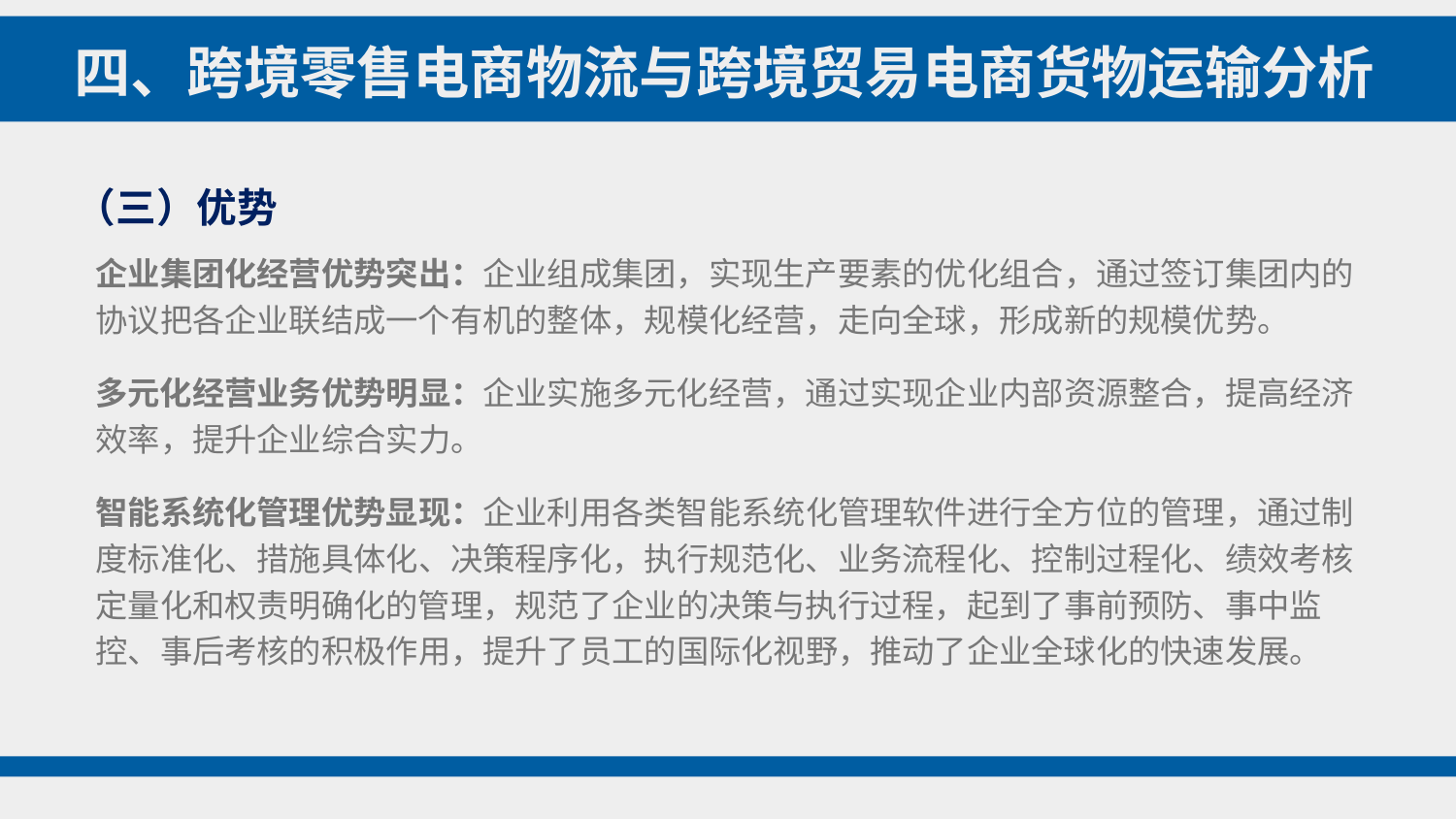

四、跨境零售电商物流与跨境贸易电商货物运输分析
（三）优势
企业集团化经营优势突出：企业组成集团，实现生产要素的优化组合，通过签订集团内的协议把各企业联结成一个有机的整体，规模化经营，走向全球，形成新的规模优势。

多元化经营业务优势明显：企业实施多元化经营，通过实现企业内部资源整合，提高经济效率，提升企业综合实力。

智能系统化管理优势显现：企业利用各类智能系统化管理软件进行全方位的管理，通过制度标准化、措施具体化、决策程序化，执行规范化、业务流程化、控制过程化、绩效考核定量化和权责明确化的管理，规范了企业的决策与执行过程，起到了事前预防、事中监控、事后考核的积极作用，提升了员工的国际化视野，推动了企业全球化的快速发展。